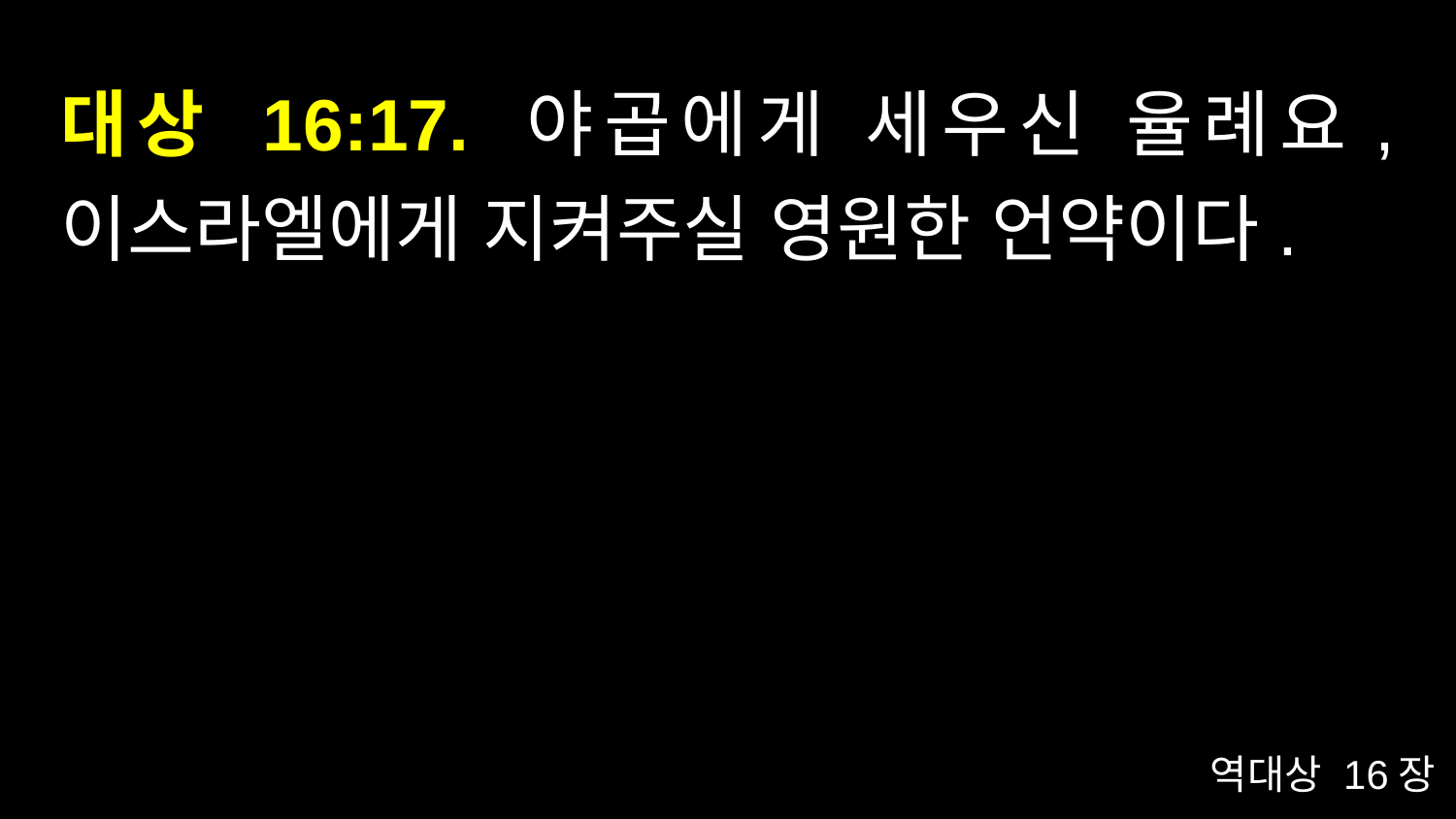

# 대상 16:17. 야곱에게 세우신 율례요, 이스라엘에게 지켜주실 영원한 언약이다.
역대상 16장